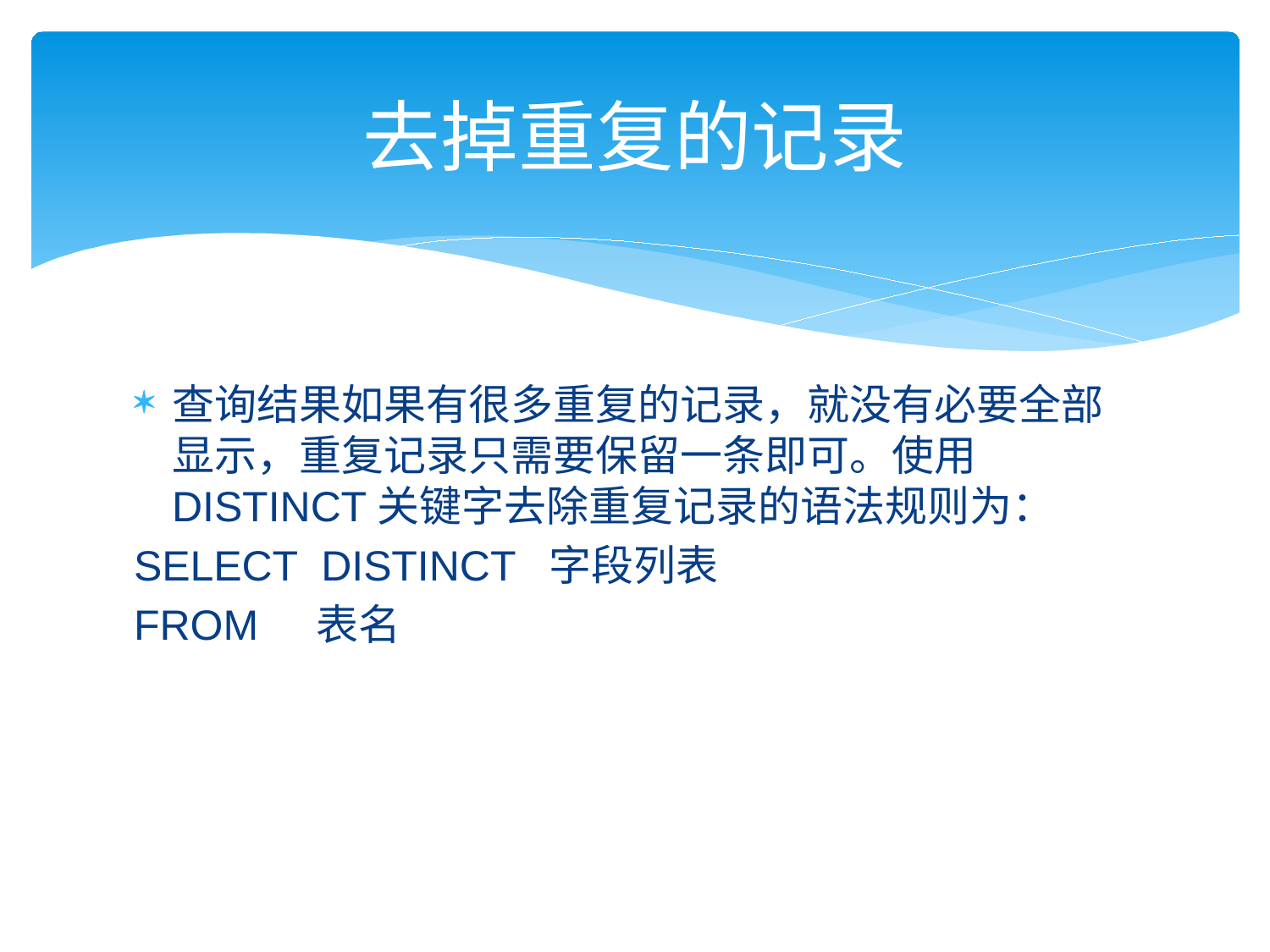

# 去掉重复的记录
查询结果如果有很多重复的记录，就没有必要全部显示，重复记录只需要保留一条即可。使用DISTINCT关键字去除重复记录的语法规则为：
SELECT  DISTINCT  字段列表
FROM    表名